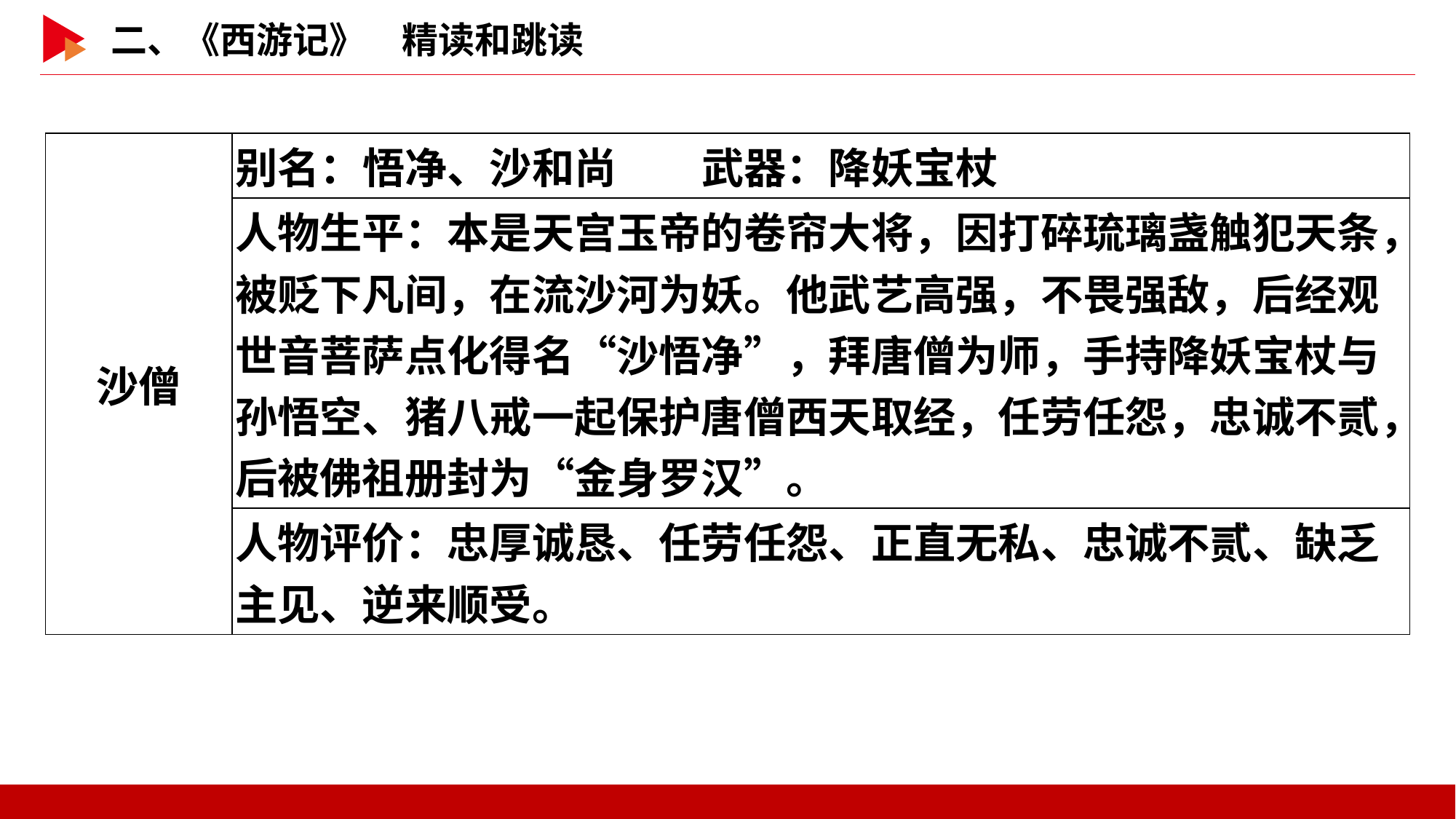

| 沙僧 | 别名：悟净、沙和尚　　武器：降妖宝杖 |
| --- | --- |
|  | 人物生平：本是天宫玉帝的卷帘大将，因打碎琉璃盏触犯天条，被贬下凡间，在流沙河为妖。他武艺高强，不畏强敌，后经观世音菩萨点化得名“沙悟净”，拜唐僧为师，手持降妖宝杖与孙悟空、猪八戒一起保护唐僧西天取经，任劳任怨，忠诚不贰，后被佛祖册封为“金身罗汉”。 |
|  | 人物评价：忠厚诚恳、任劳任怨、正直无私、忠诚不贰、缺乏主见、逆来顺受。 |